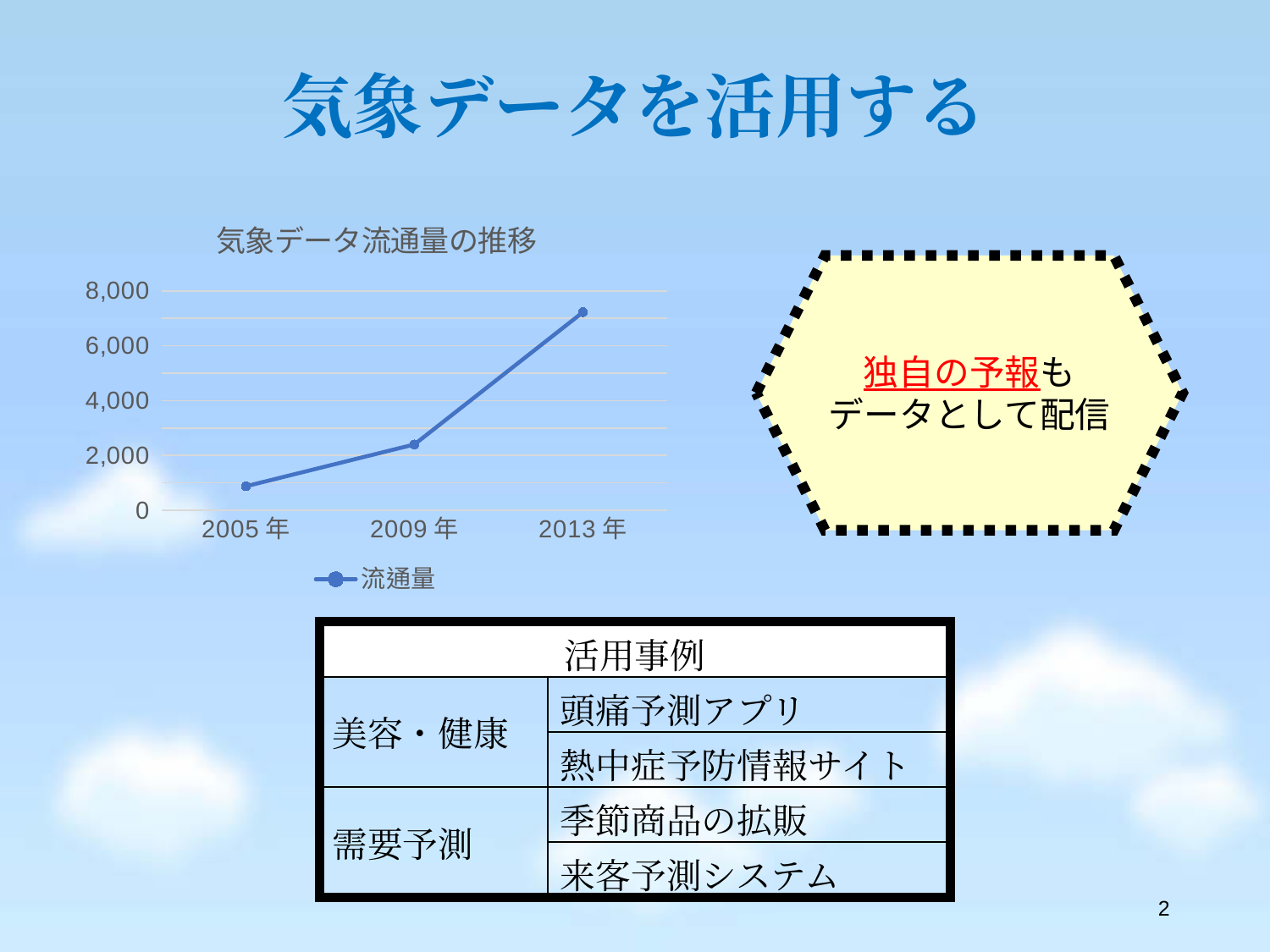

気象データを活用する

### Chart: 気象データ流通量の推移

| Category | 流通量 |
|---|---|
| 2005年 | 877.0 |
| 2009年 | 2401.0 |
| 2013年 | 7223.0 |
独自の予報も
データとして配信
| 活用事例 |  |
| --- | --- |
| 美容・健康 | 頭痛予測アプリ |
|  | 熱中症予防情報サイト |
| 需要予測 | 季節商品の拡販 |
|  | 来客予測システム |
2